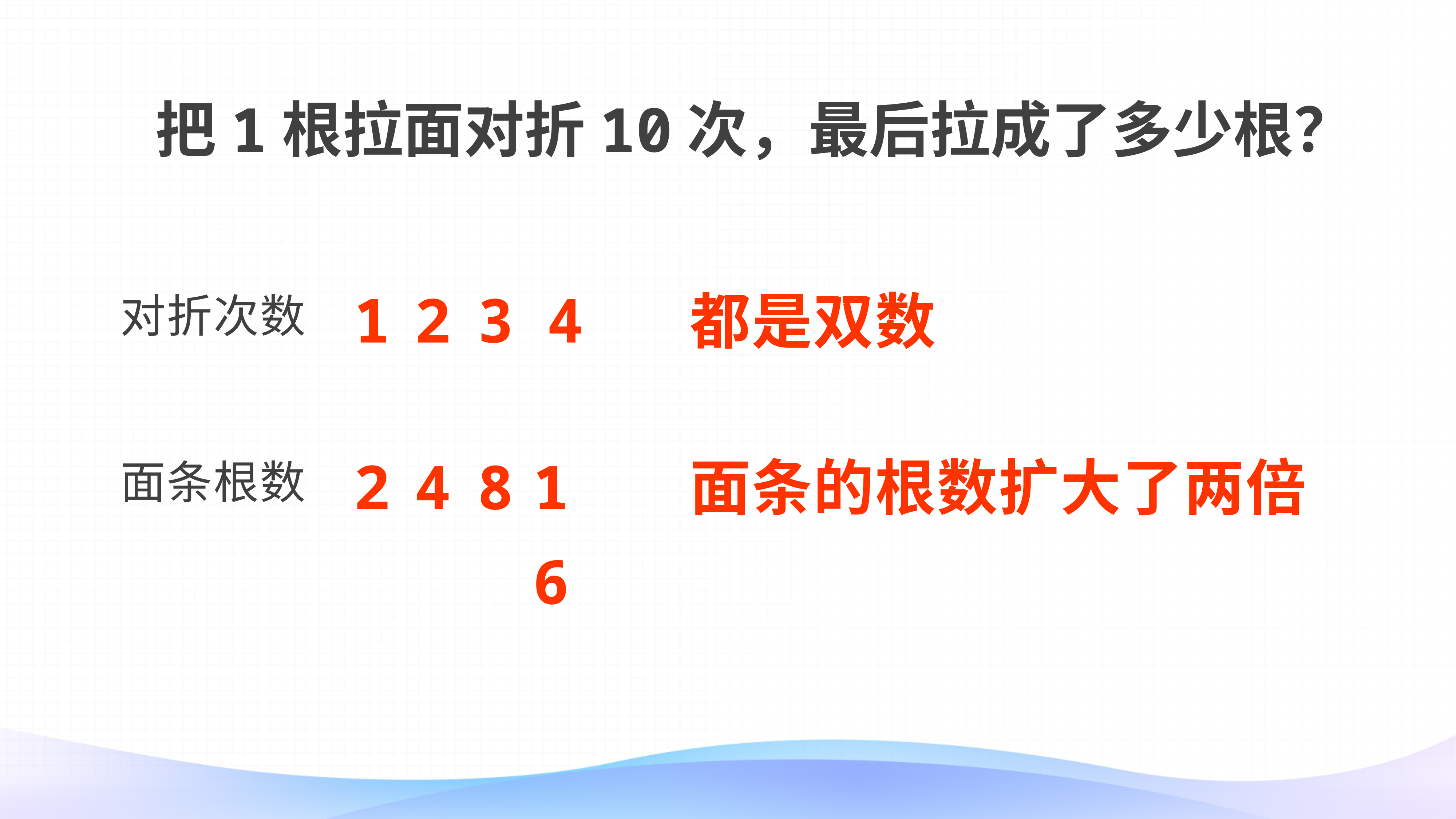

把1根拉面对折10次，最后拉成了多少根？
1
2
3
4
都是双数
对折次数
2
4
8
16
面条的根数扩大了两倍
面条根数